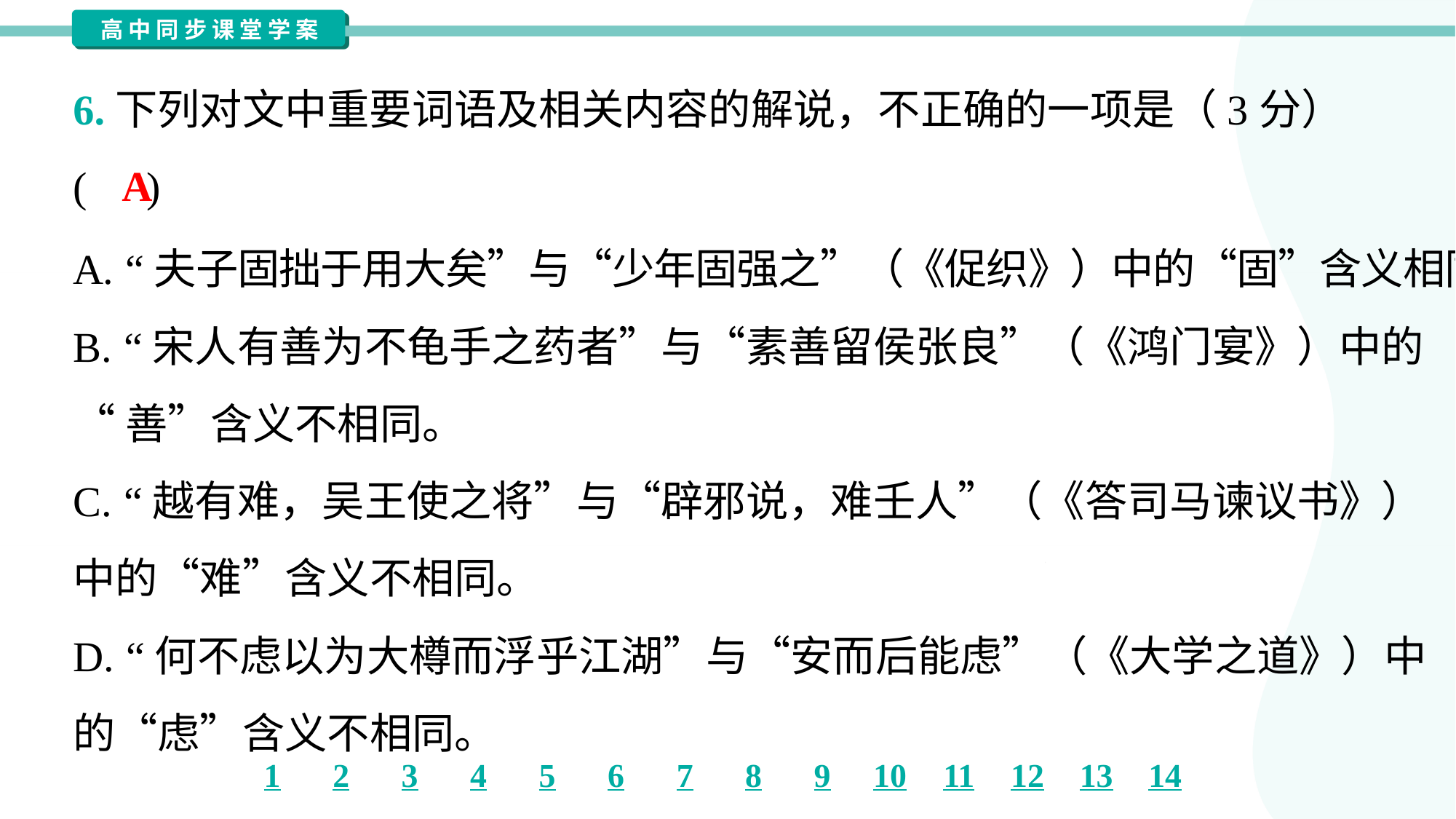

6.下列对文中重要词语及相关内容的解说，不正确的一项是（3分）
(     )
A
A. “夫子固拙于用大矣”与“少年固强之”（《促织》）中的“固”含义相同。
B. “宋人有善为不龟手之药者”与“素善留侯张良”（《鸿门宴》）中的
“善”含义不相同。
C. “越有难，吴王使之将”与“辟邪说，难壬人”（《答司马谏议书》）
中的“难”含义不相同。
D. “何不虑以为大樽而浮乎江湖”与“安而后能虑”（《大学之道》）中
的“虑”含义不相同。